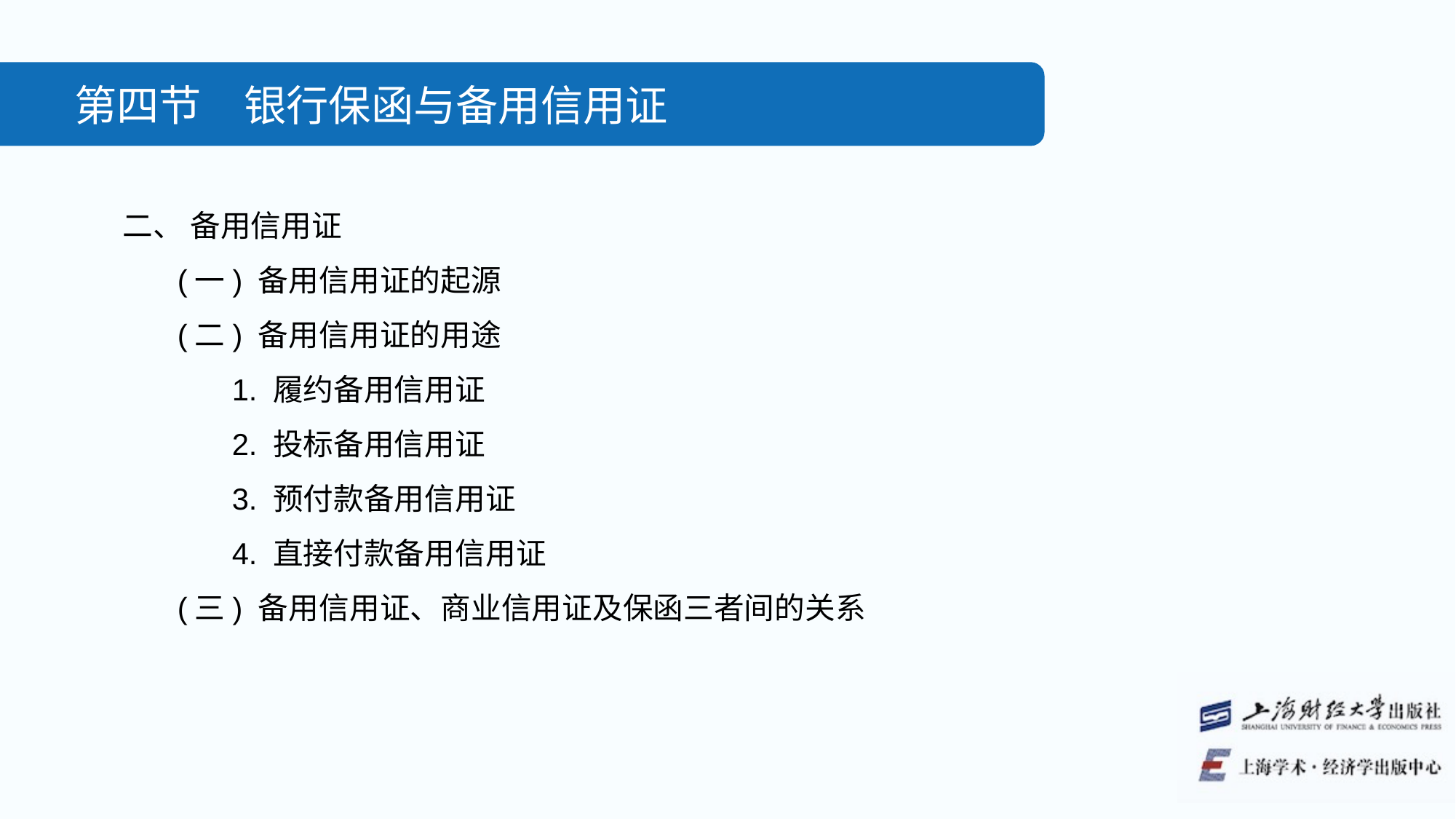

第四节　银行保函与备用信用证
二、 备用信用证
(一) 备用信用证的起源
(二) 备用信用证的用途
1. 履约备用信用证
2. 投标备用信用证
3. 预付款备用信用证
4. 直接付款备用信用证
(三) 备用信用证、商业信用证及保函三者间的关系